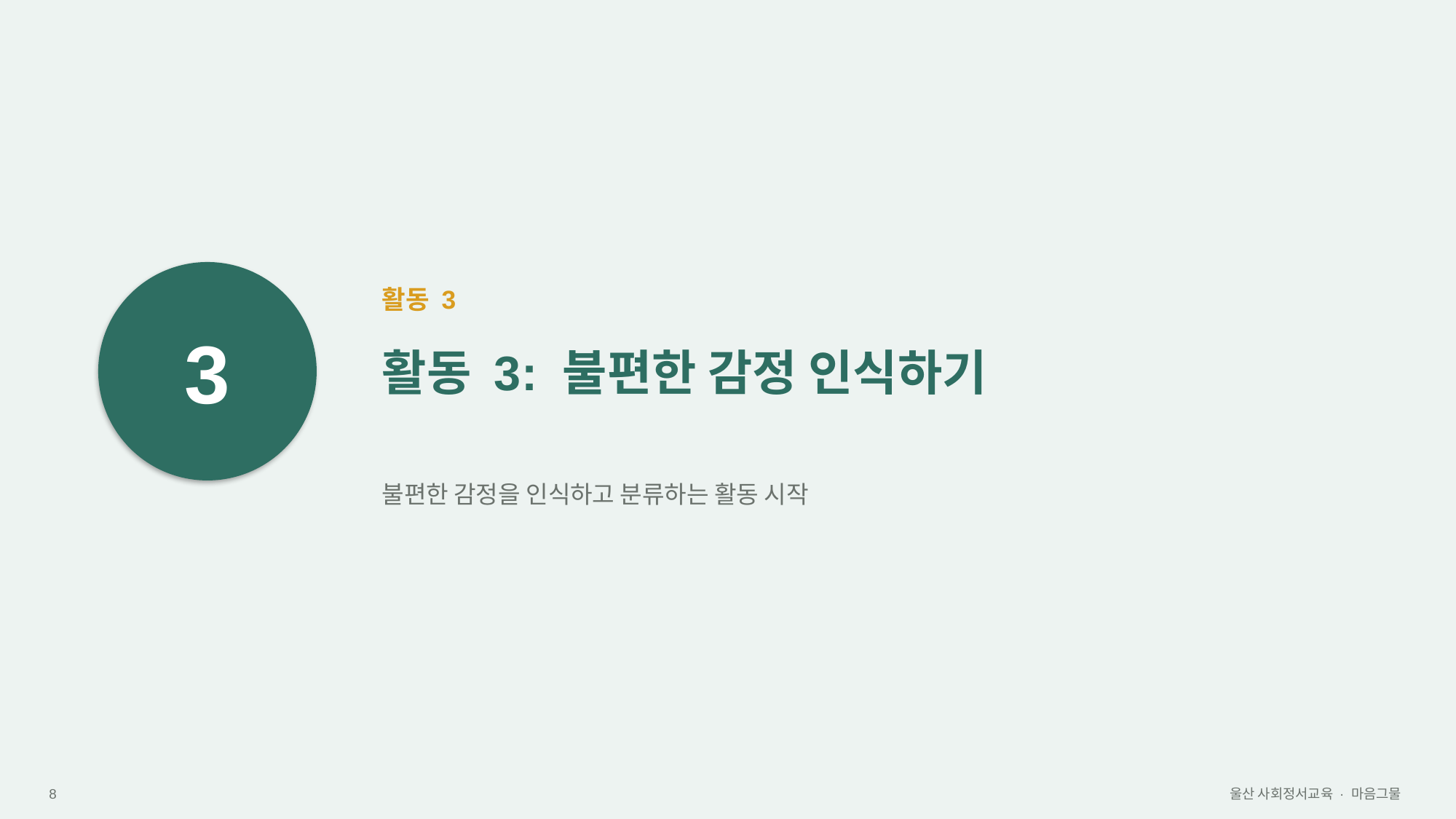

3
활동 3
활동 3: 불편한 감정 인식하기
불편한 감정을 인식하고 분류하는 활동 시작
8
울산 사회정서교육 · 마음그물